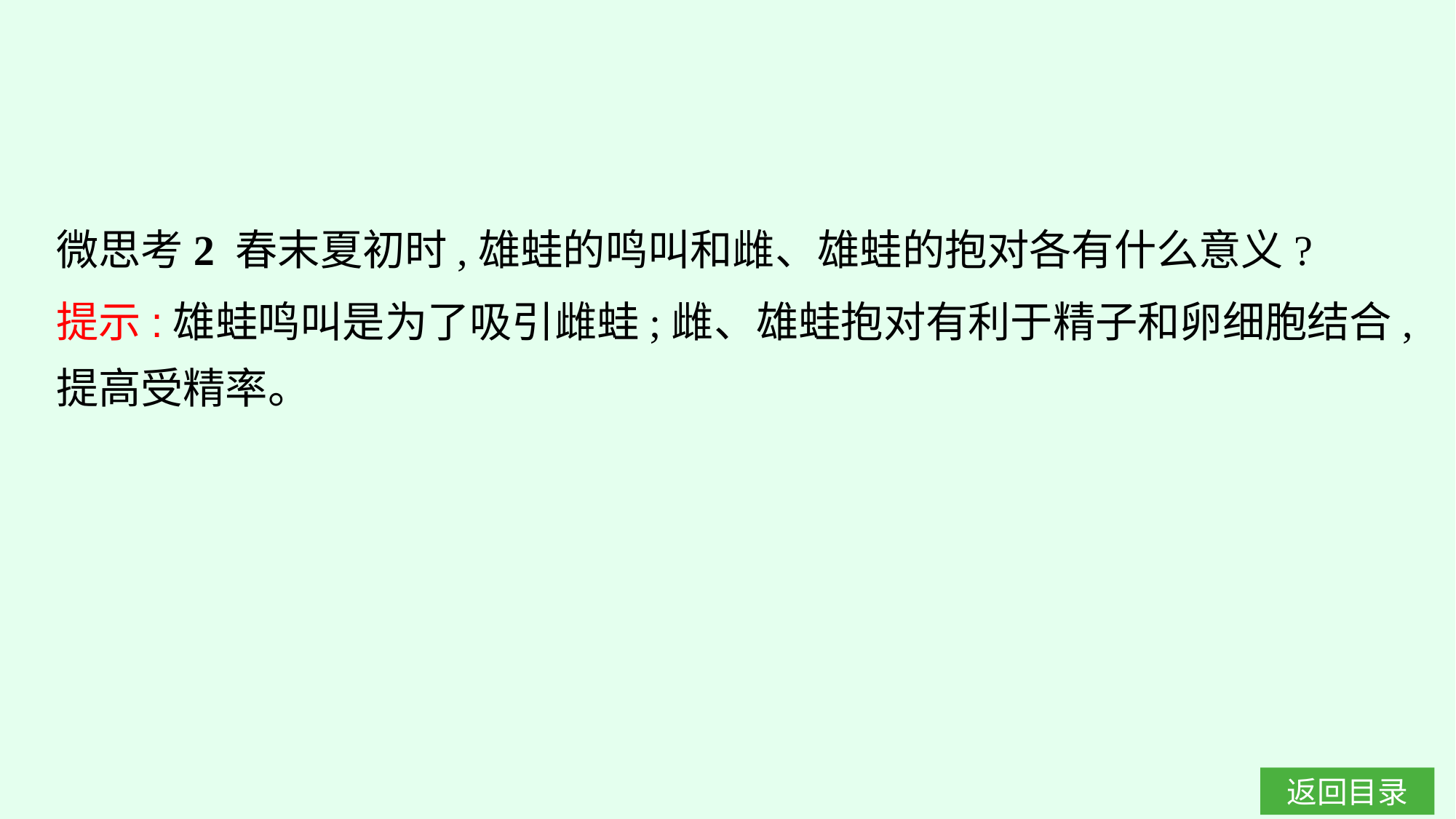

微思考2 春末夏初时,雄蛙的鸣叫和雌、雄蛙的抱对各有什么意义?
提示:雄蛙鸣叫是为了吸引雌蛙;雌、雄蛙抱对有利于精子和卵细胞结合,提高受精率。